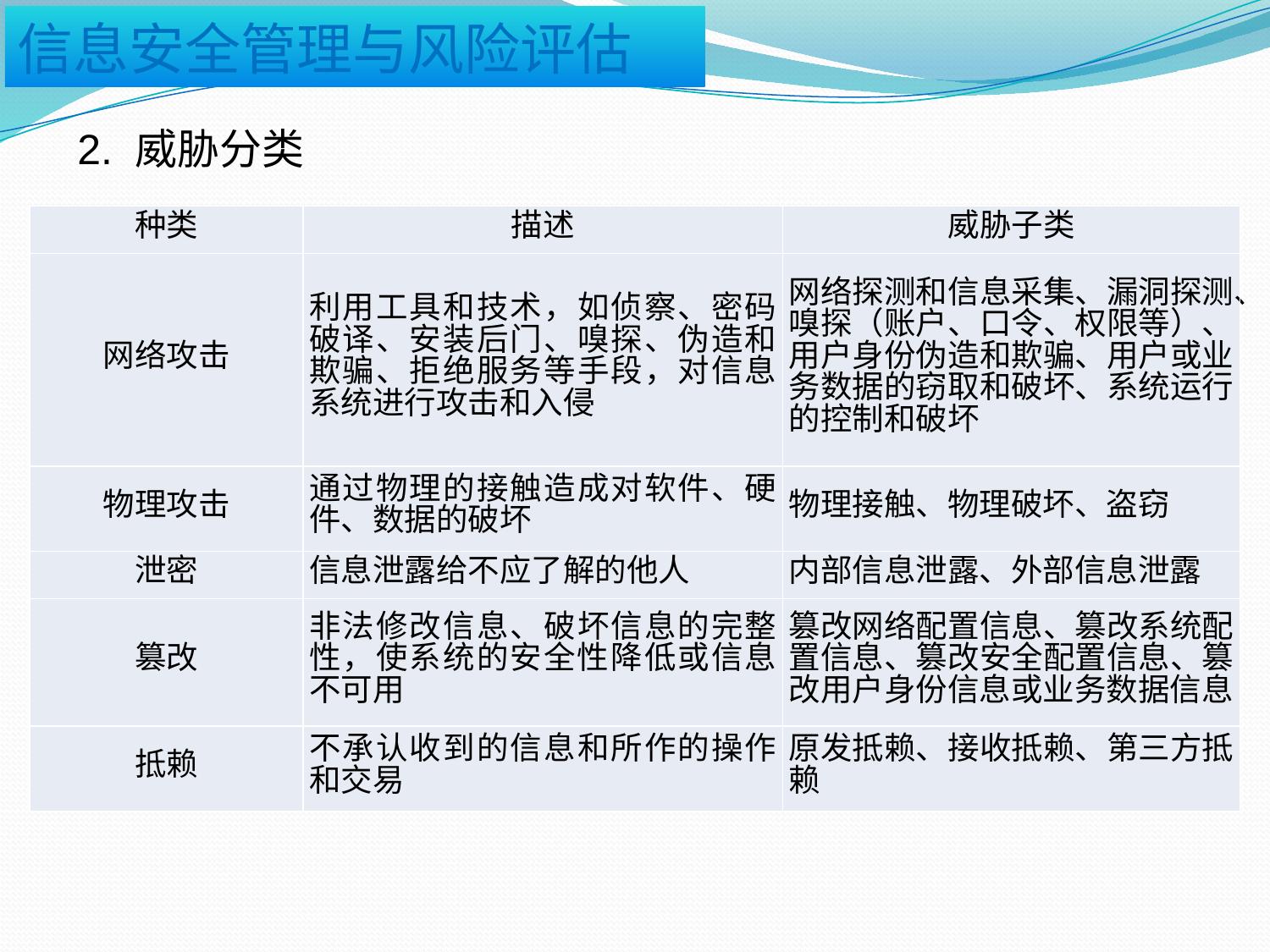

2. 威胁分类
| 种类 | 描述 | 威胁子类 |
| --- | --- | --- |
| 网络攻击 | 利用工具和技术，如侦察、密码破译、安装后门、嗅探、伪造和欺骗、拒绝服务等手段，对信息系统进行攻击和入侵 | 网络探测和信息采集、漏洞探测、嗅探（账户、口令、权限等）、用户身份伪造和欺骗、用户或业务数据的窃取和破坏、系统运行的控制和破坏 |
| 物理攻击 | 通过物理的接触造成对软件、硬件、数据的破坏 | 物理接触、物理破坏、盗窃 |
| 泄密 | 信息泄露给不应了解的他人 | 内部信息泄露、外部信息泄露 |
| 篡改 | 非法修改信息、破坏信息的完整性，使系统的安全性降低或信息不可用 | 篡改网络配置信息、篡改系统配置信息、篡改安全配置信息、篡改用户身份信息或业务数据信息 |
| 抵赖 | 不承认收到的信息和所作的操作和交易 | 原发抵赖、接收抵赖、第三方抵赖 |